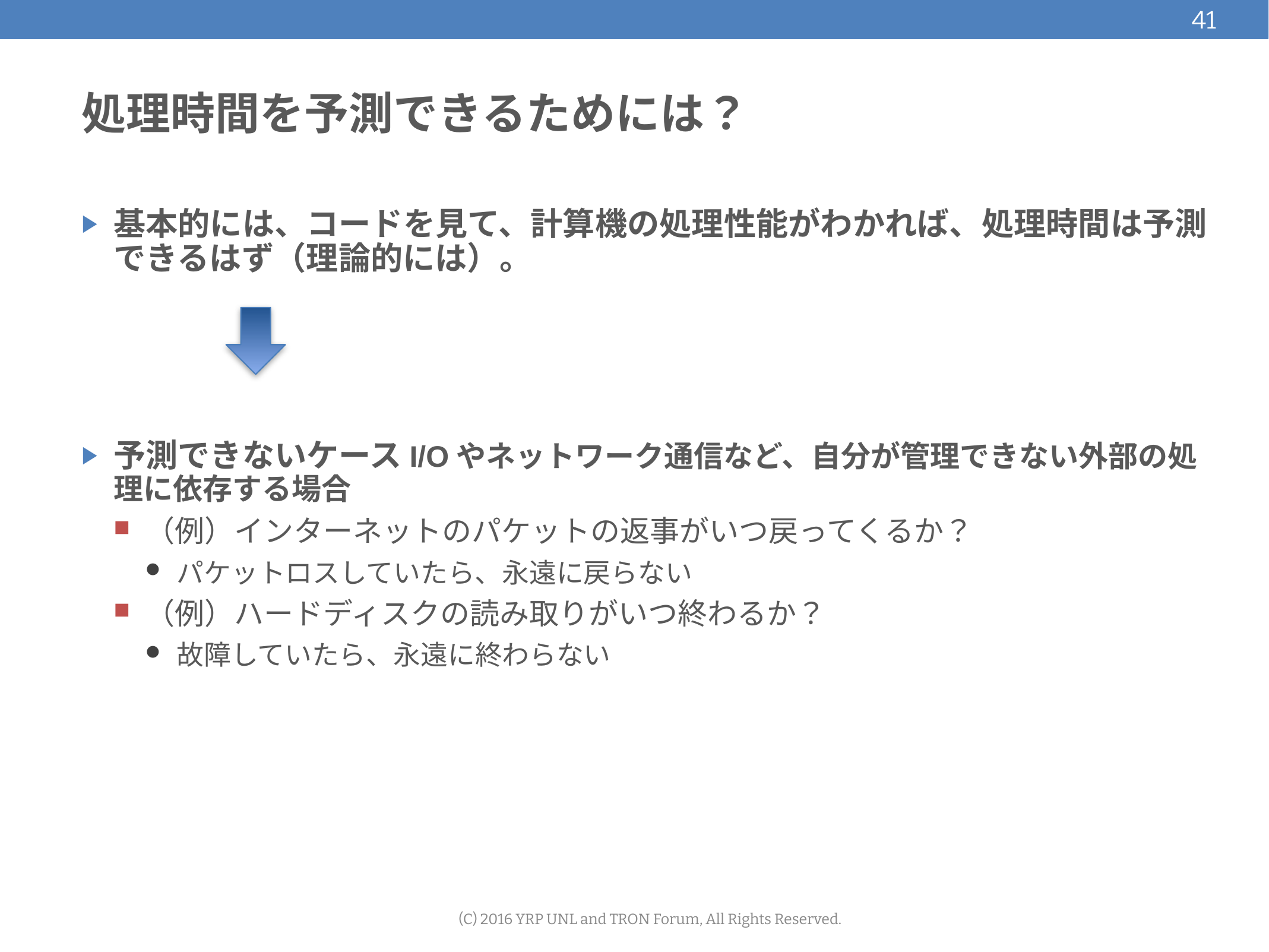

41
# 処理時間を予測できるためには？
基本的には、コードを見て、計算機の処理性能がわかれば、処理時間は予測できるはず（理論的には）。

予測できないケースI/Oやネットワーク通信など、自分が管理できない外部の処理に依存する場合
（例）インターネットのパケットの返事がいつ戻ってくるか？
パケットロスしていたら、永遠に戻らない
（例）ハードディスクの読み取りがいつ終わるか？
故障していたら、永遠に終わらない

(C) 2016 YRP UNL and TRON Forum, All Rights Reserved.